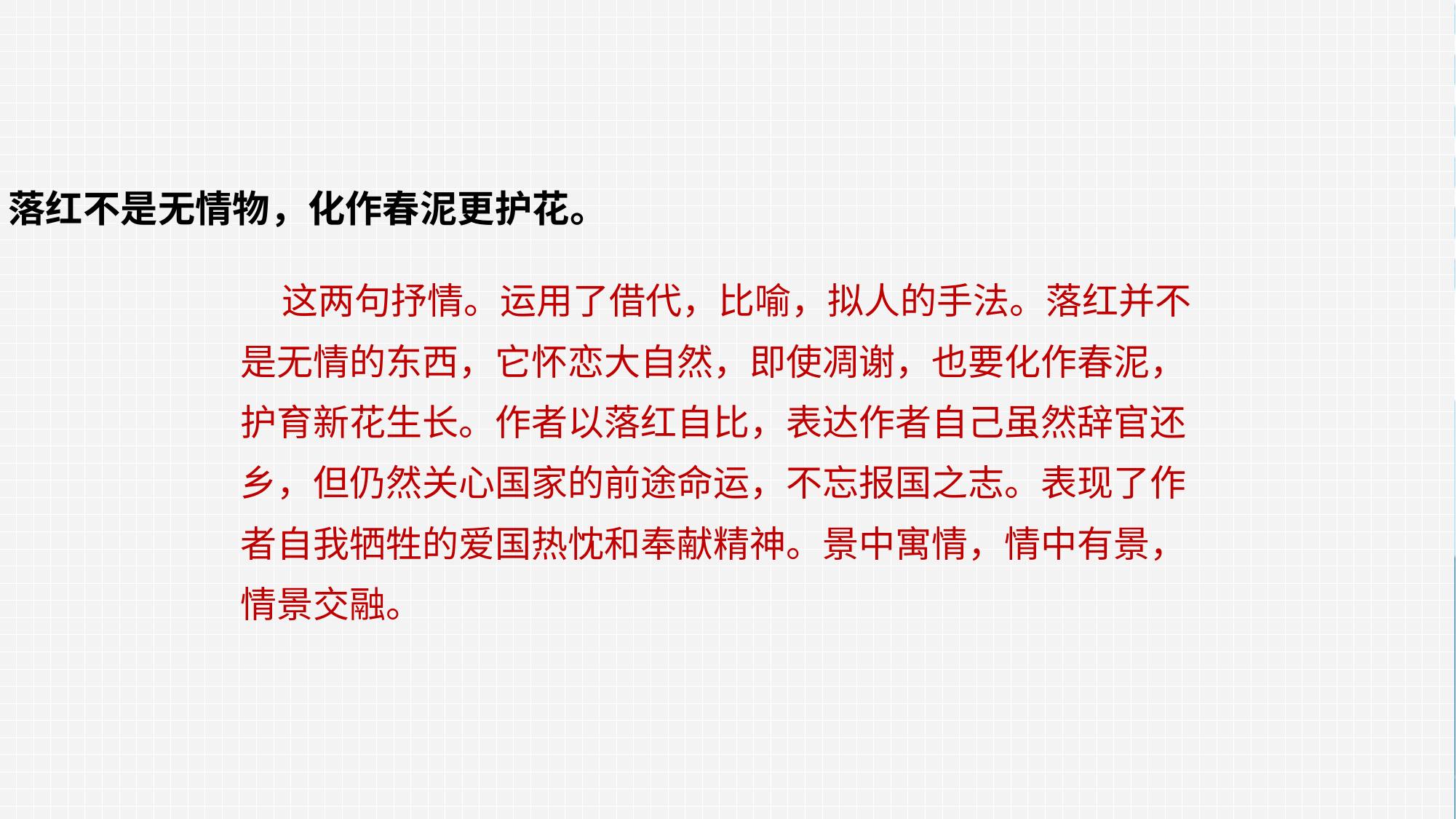

落红不是无情物，化作春泥更护花。
    这两句抒情。运用了借代，比喻，拟人的手法。落红并不是无情的东西，它怀恋大自然，即使凋谢，也要化作春泥，护育新花生长。作者以落红自比，表达作者自己虽然辞官还乡，但仍然关心国家的前途命运，不忘报国之志。表现了作者自我牺牲的爱国热忱和奉献精神。景中寓情，情中有景，情景交融。